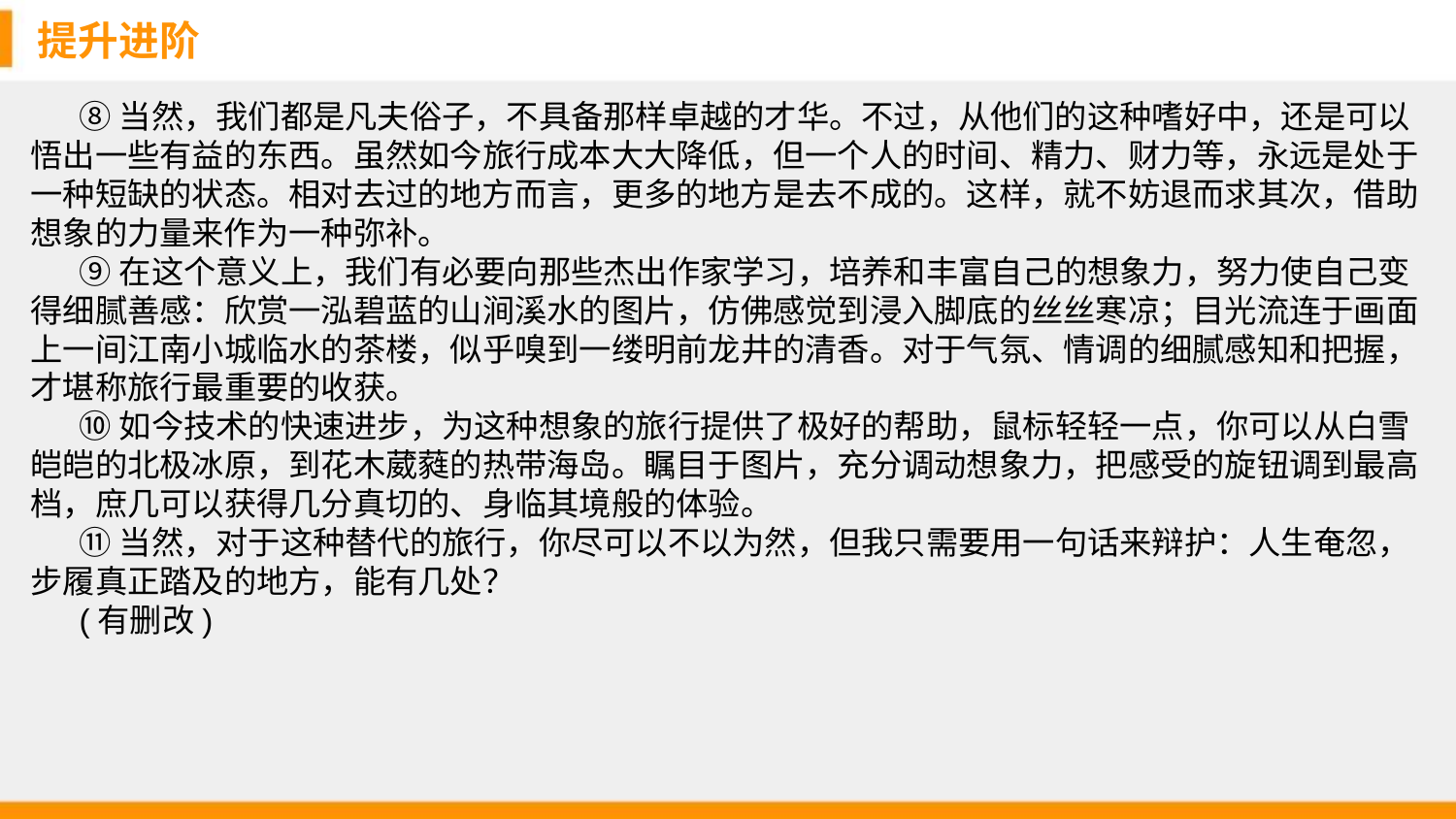

提升进阶
⑧当然，我们都是凡夫俗子，不具备那样卓越的才华。不过，从他们的这种嗜好中，还是可以悟出一些有益的东西。虽然如今旅行成本大大降低，但一个人的时间、精力、财力等，永远是处于一种短缺的状态。相对去过的地方而言，更多的地方是去不成的。这样，就不妨退而求其次，借助想象的力量来作为一种弥补。
⑨在这个意义上，我们有必要向那些杰出作家学习，培养和丰富自己的想象力，努力使自己变得细腻善感：欣赏一泓碧蓝的山涧溪水的图片，仿佛感觉到浸入脚底的丝丝寒凉；目光流连于画面上一间江南小城临水的茶楼，似乎嗅到一缕明前龙井的清香。对于气氛、情调的细腻感知和把握，才堪称旅行最重要的收获。
⑩如今技术的快速进步，为这种想象的旅行提供了极好的帮助，鼠标轻轻一点，你可以从白雪皑皑的北极冰原，到花木葳蕤的热带海岛。瞩目于图片，充分调动想象力，把感受的旋钮调到最高档，庶几可以获得几分真切的、身临其境般的体验。
⑪当然，对于这种替代的旅行，你尽可以不以为然，但我只需要用一句话来辩护：人生奄忽，步履真正踏及的地方，能有几处？
(有删改)